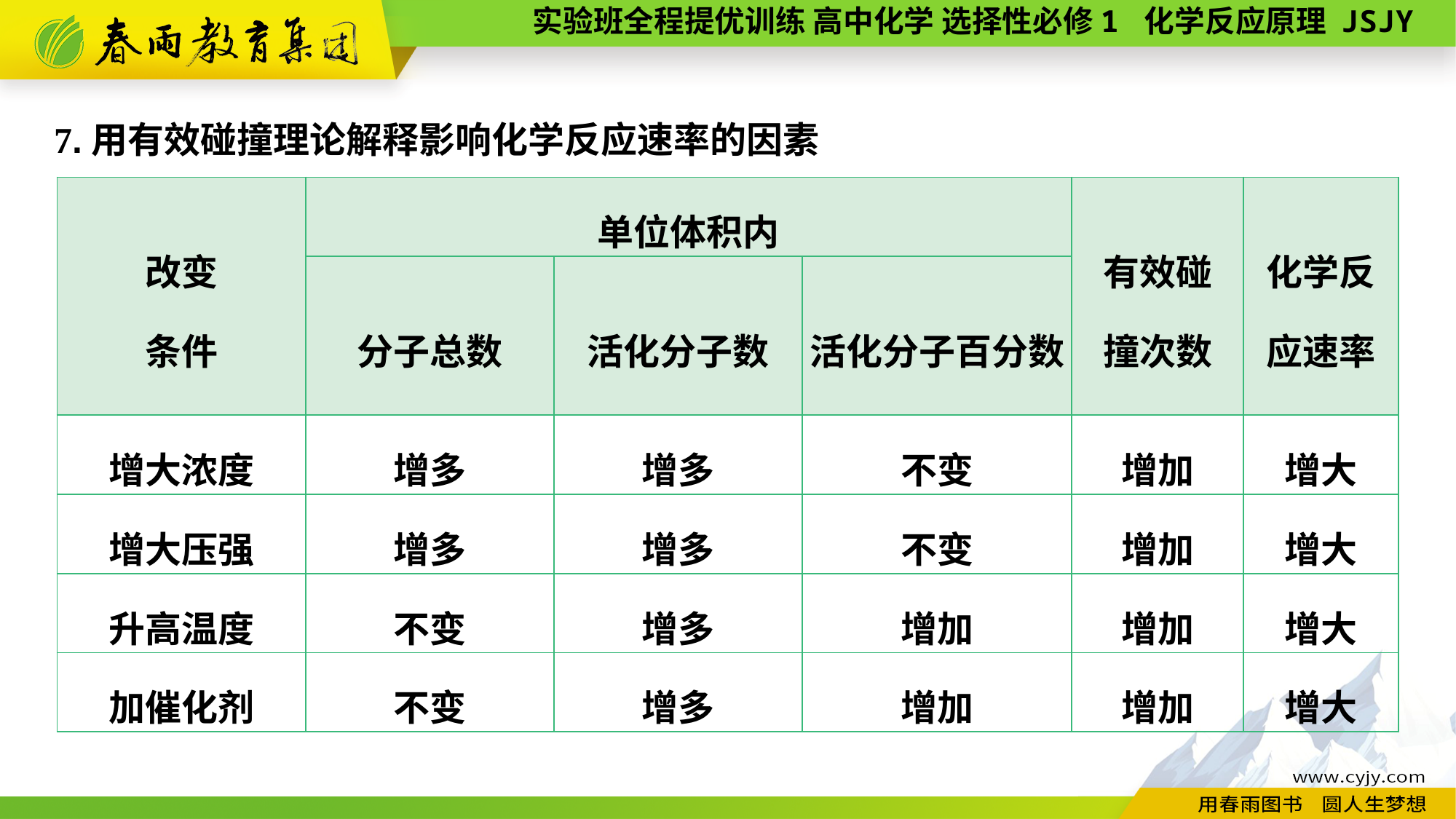

7.用有效碰撞理论解释影响化学反应速率的因素
| 改变 条件 | 单位体积内 |  |  | 有效碰 撞次数 | 化学反 应速率 |
| --- | --- | --- | --- | --- | --- |
|  | 分子总数 | 活化分子数 | 活化分子百分数 |  |  |
| 增大浓度 | 增多 | 增多 | 不变 | 增加 | 增大 |
| 增大压强 | 增多 | 增多 | 不变 | 增加 | 增大 |
| 升高温度 | 不变 | 增多 | 增加 | 增加 | 增大 |
| 加催化剂 | 不变 | 增多 | 增加 | 增加 | 增大 |